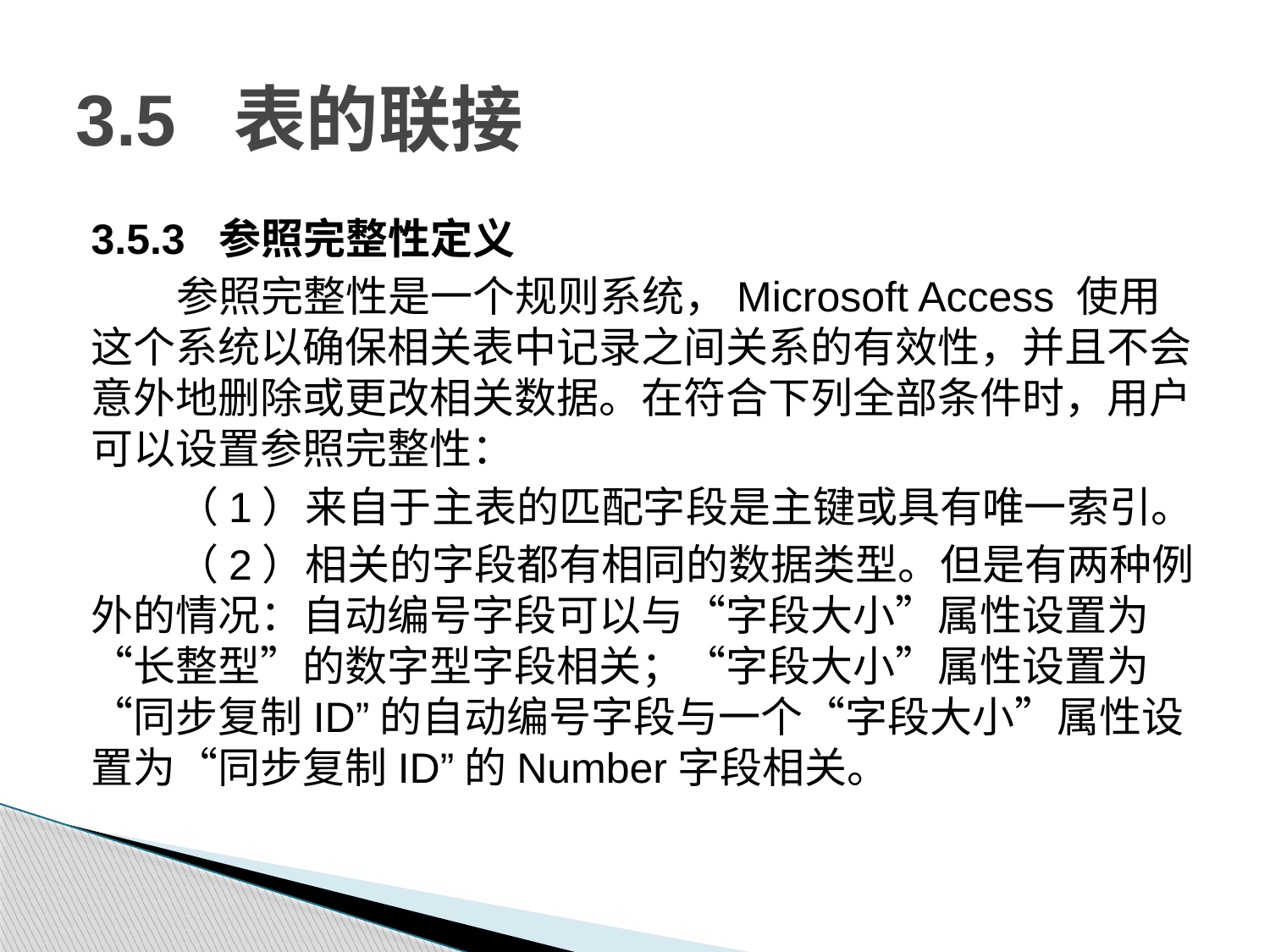

# 3.5  表的联接
3.5.3  参照完整性定义
参照完整性是一个规则系统，Microsoft Access 使用这个系统以确保相关表中记录之间关系的有效性，并且不会意外地删除或更改相关数据。在符合下列全部条件时，用户可以设置参照完整性：
（1）来自于主表的匹配字段是主键或具有唯一索引。
（2）相关的字段都有相同的数据类型。但是有两种例外的情况：自动编号字段可以与“字段大小”属性设置为“长整型”的数字型字段相关；“字段大小”属性设置为“同步复制ID”的自动编号字段与一个“字段大小”属性设置为“同步复制ID”的Number字段相关。